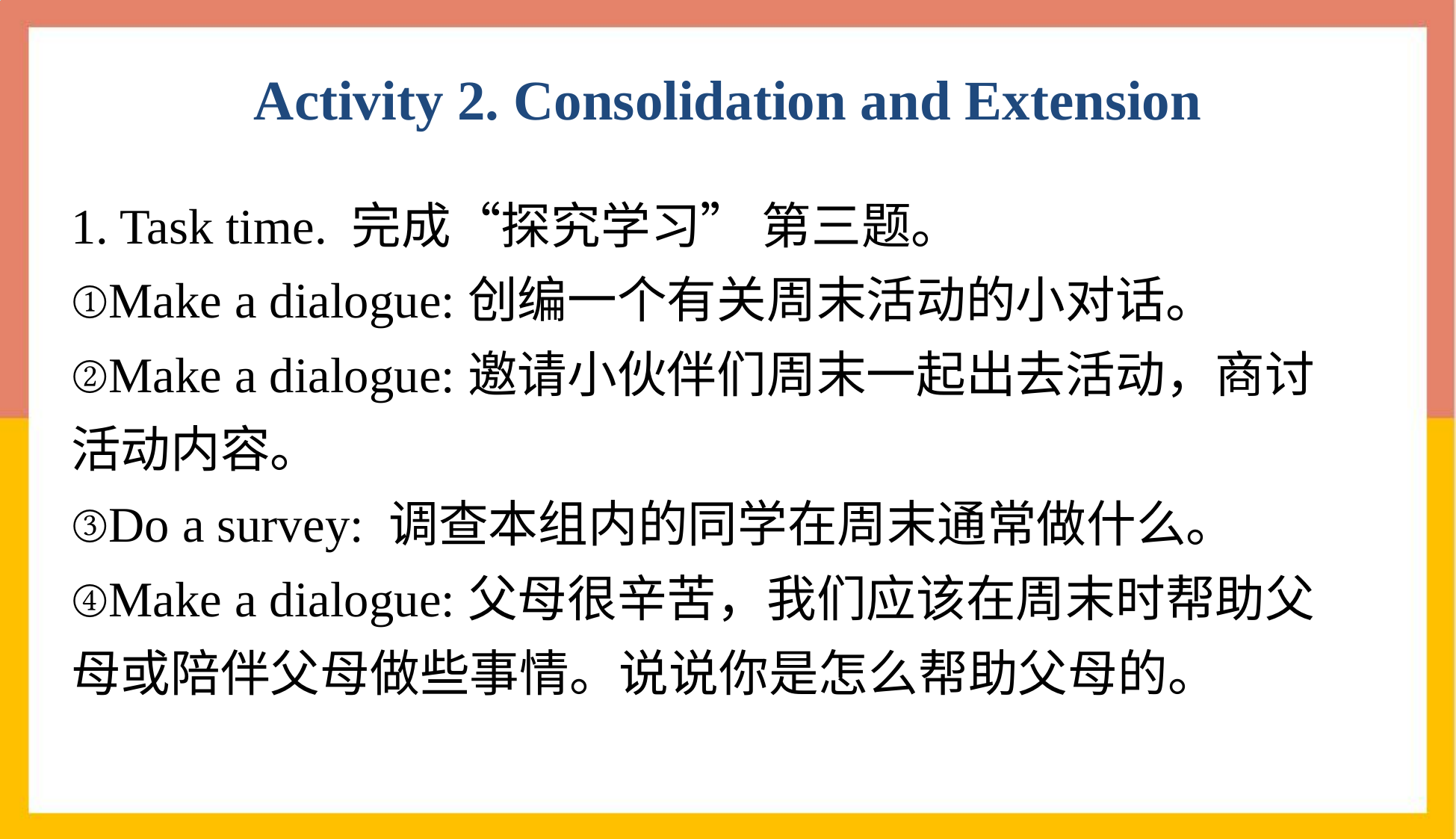

Activity 2. Consolidation and Extension
1. Task time. 完成“探究学习” 第三题。
①Make a dialogue:创编一个有关周末活动的小对话。
②Make a dialogue:邀请小伙伴们周末一起出去活动，商讨活动内容。
③Do a survey: 调查本组内的同学在周末通常做什么。
④Make a dialogue:父母很辛苦，我们应该在周末时帮助父母或陪伴父母做些事情。说说你是怎么帮助父母的。